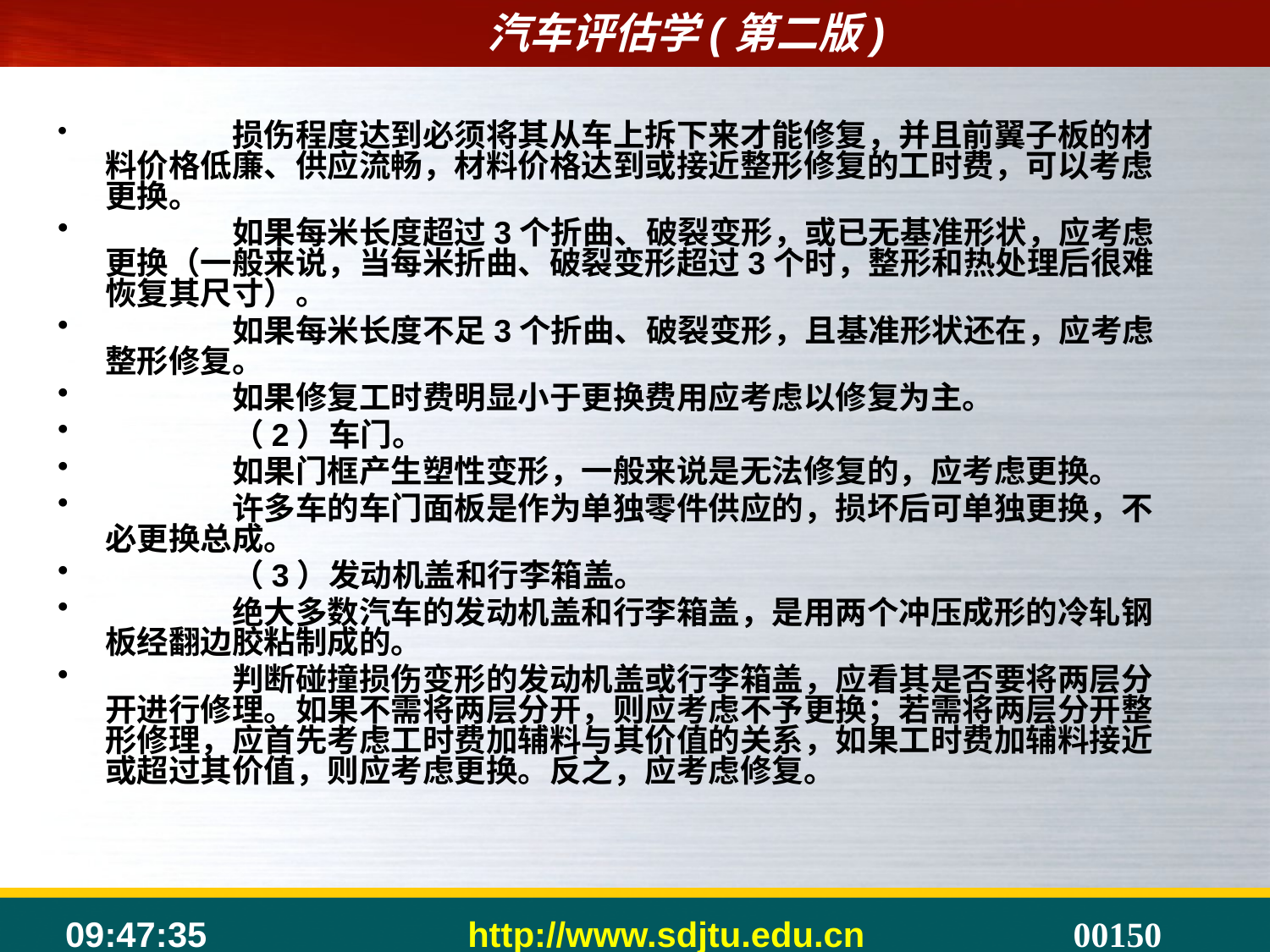

#
	损伤程度达到必须将其从车上拆下来才能修复，并且前翼子板的材料价格低廉、供应流畅，材料价格达到或接近整形修复的工时费，可以考虑更换。
	如果每米长度超过3个折曲、破裂变形，或已无基准形状，应考虑更换（一般来说，当每米折曲、破裂变形超过3个时，整形和热处理后很难恢复其尺寸）。
	如果每米长度不足3个折曲、破裂变形，且基准形状还在，应考虑整形修复。
	如果修复工时费明显小于更换费用应考虑以修复为主。
	（2）车门。
	如果门框产生塑性变形，一般来说是无法修复的，应考虑更换。
	许多车的车门面板是作为单独零件供应的，损坏后可单独更换，不必更换总成。
	（3）发动机盖和行李箱盖。
	绝大多数汽车的发动机盖和行李箱盖，是用两个冲压成形的冷轧钢板经翻边胶粘制成的。
	判断碰撞损伤变形的发动机盖或行李箱盖，应看其是否要将两层分开进行修理。如果不需将两层分开，则应考虑不予更换；若需将两层分开整形修理，应首先考虑工时费加辅料与其价值的关系，如果工时费加辅料接近或超过其价值，则应考虑更换。反之，应考虑修复。